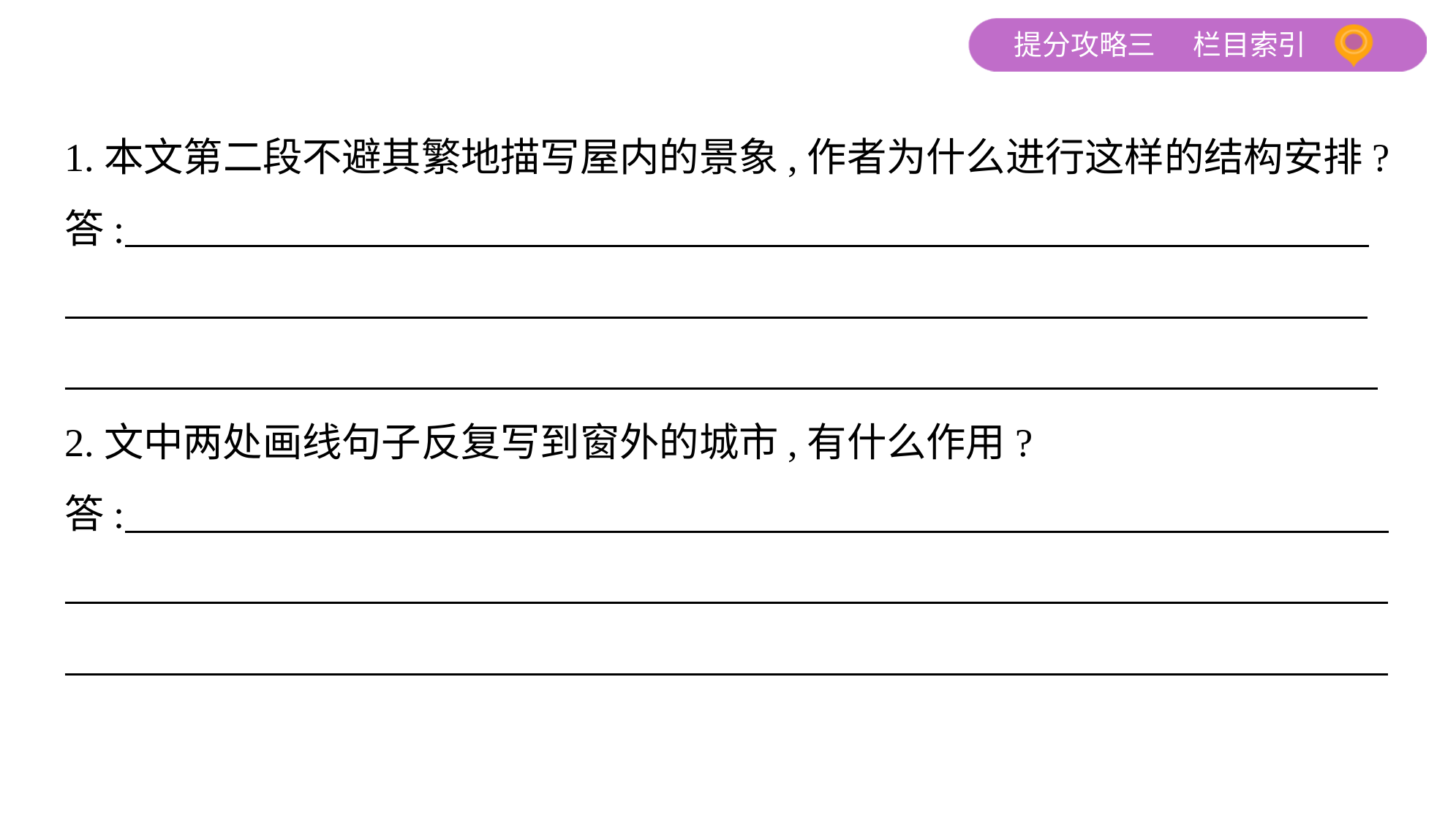

1.本文第二段不避其繁地描写屋内的景象,作者为什么进行这样的结构安排?
答:

2.文中两处画线句子反复写到窗外的城市,有什么作用?
答: